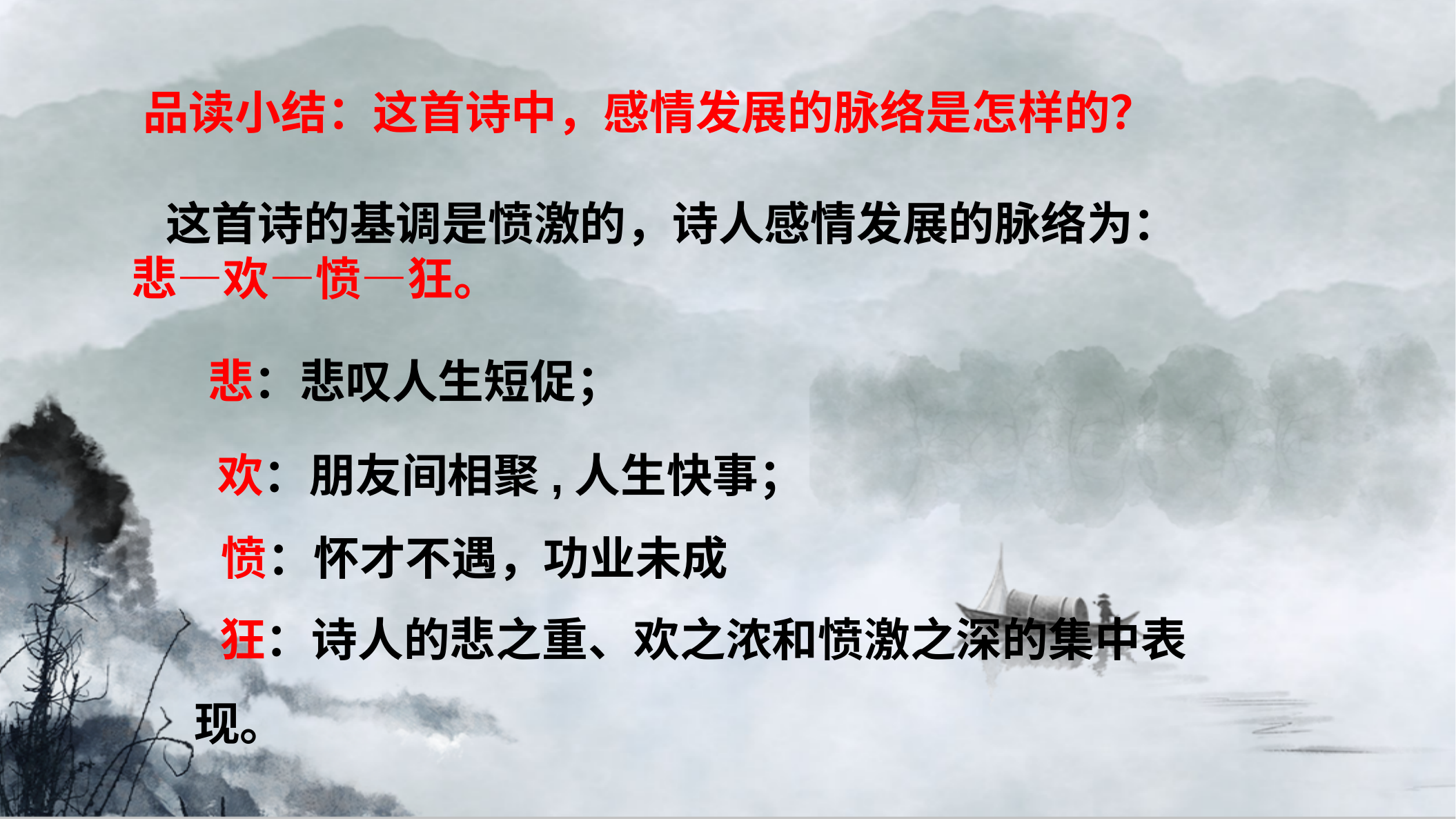

品读小结：这首诗中，感情发展的脉络是怎样的？
这首诗的基调是愤激的，诗人感情发展的脉络为：悲—欢—愤—狂。
悲：悲叹人生短促；
 欢：朋友间相聚,人生快事；
 愤：怀才不遇，功业未成
 狂：诗人的悲之重、欢之浓和愤激之深的集中表现。